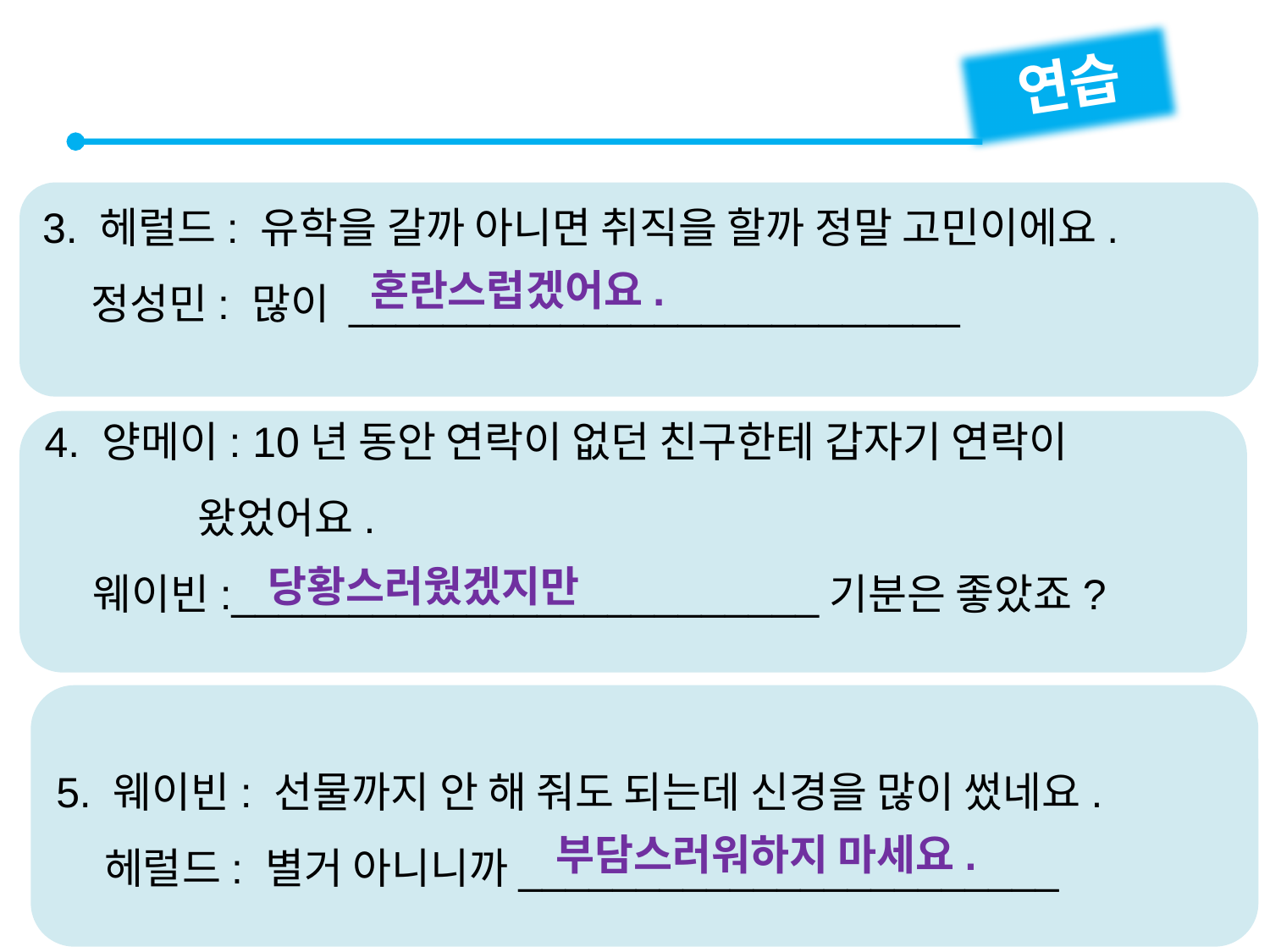

연습
3. 헤럴드: 유학을 갈까 아니면 취직을 할까 정말 고민이에요.
    정성민: 많이 __________________________

혼란스럽겠어요.
4. 양메이: 10년 동안 연락이 없던 친구한테 갑자기 연락이
               왔었어요.
    웨이빈:_________________________기분은 좋았죠?

당황스러웠겠지만
5. 웨이빈: 선물까지 안 해 줘도 되는데 신경을 많이 썼네요.
    헤럴드: 별거 아니니까_______________________
부담스러워하지 마세요.